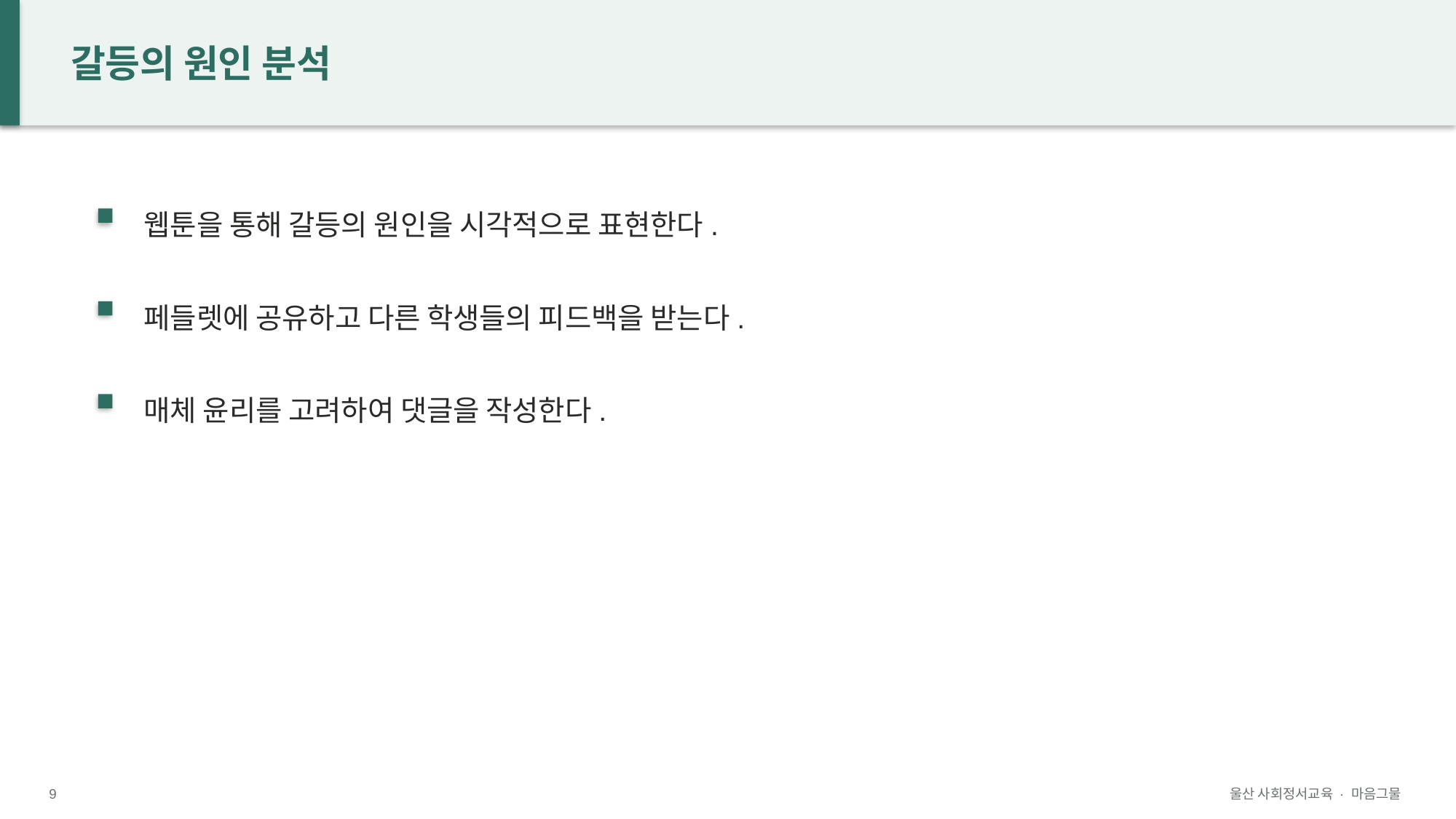

갈등의 원인 분석
웹툰을 통해 갈등의 원인을 시각적으로 표현한다.

페들렛에 공유하고 다른 학생들의 피드백을 받는다.

매체 윤리를 고려하여 댓글을 작성한다.

9
울산 사회정서교육 · 마음그물